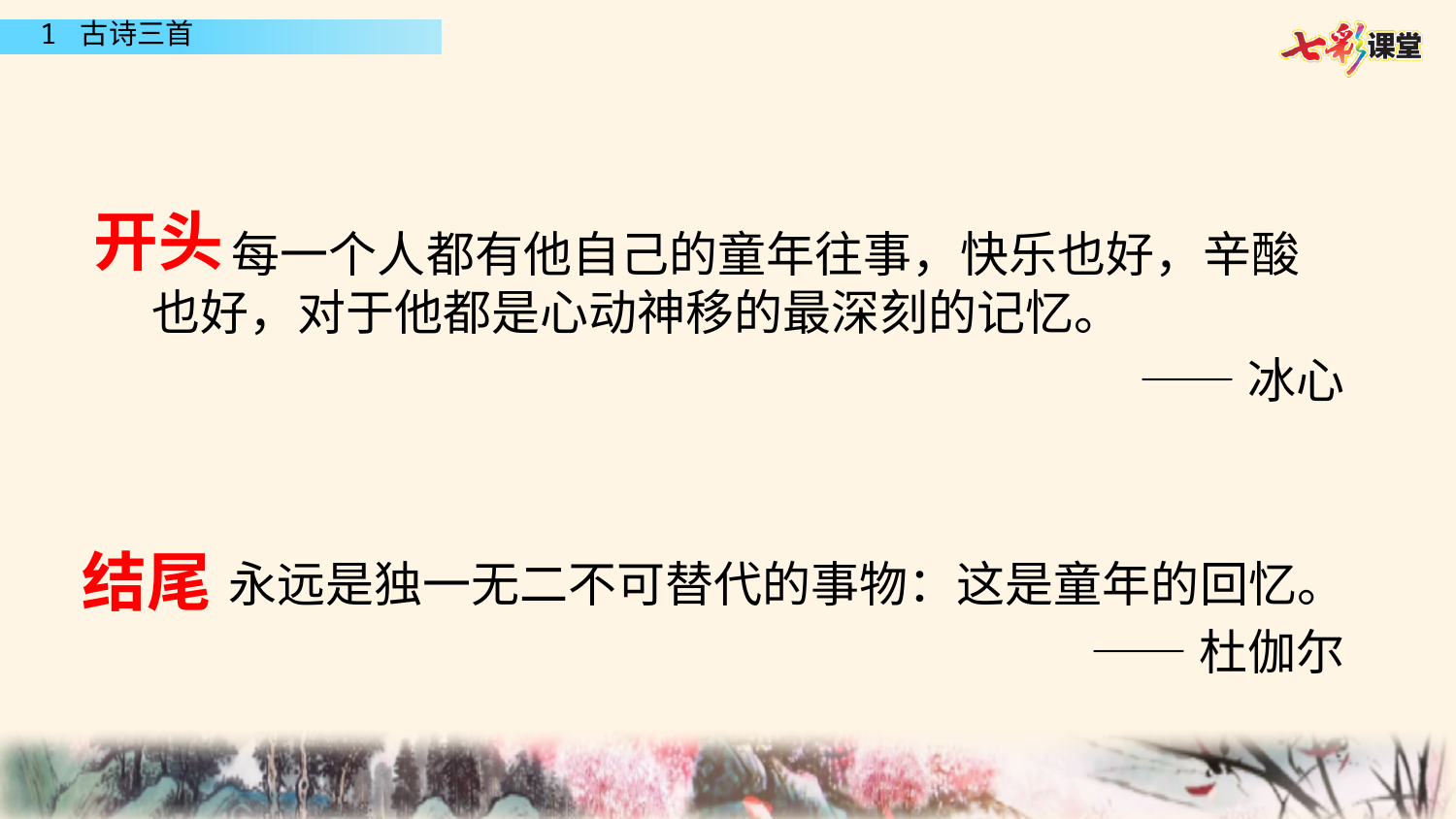

#
开头
          每一个人都有他自己的童年往事，快乐也好，辛酸也好，对于他都是心动神移的最深刻的记忆。
——冰心

永远是独一无二不可替代的事物：这是童年的回忆。
——杜伽尔
结尾